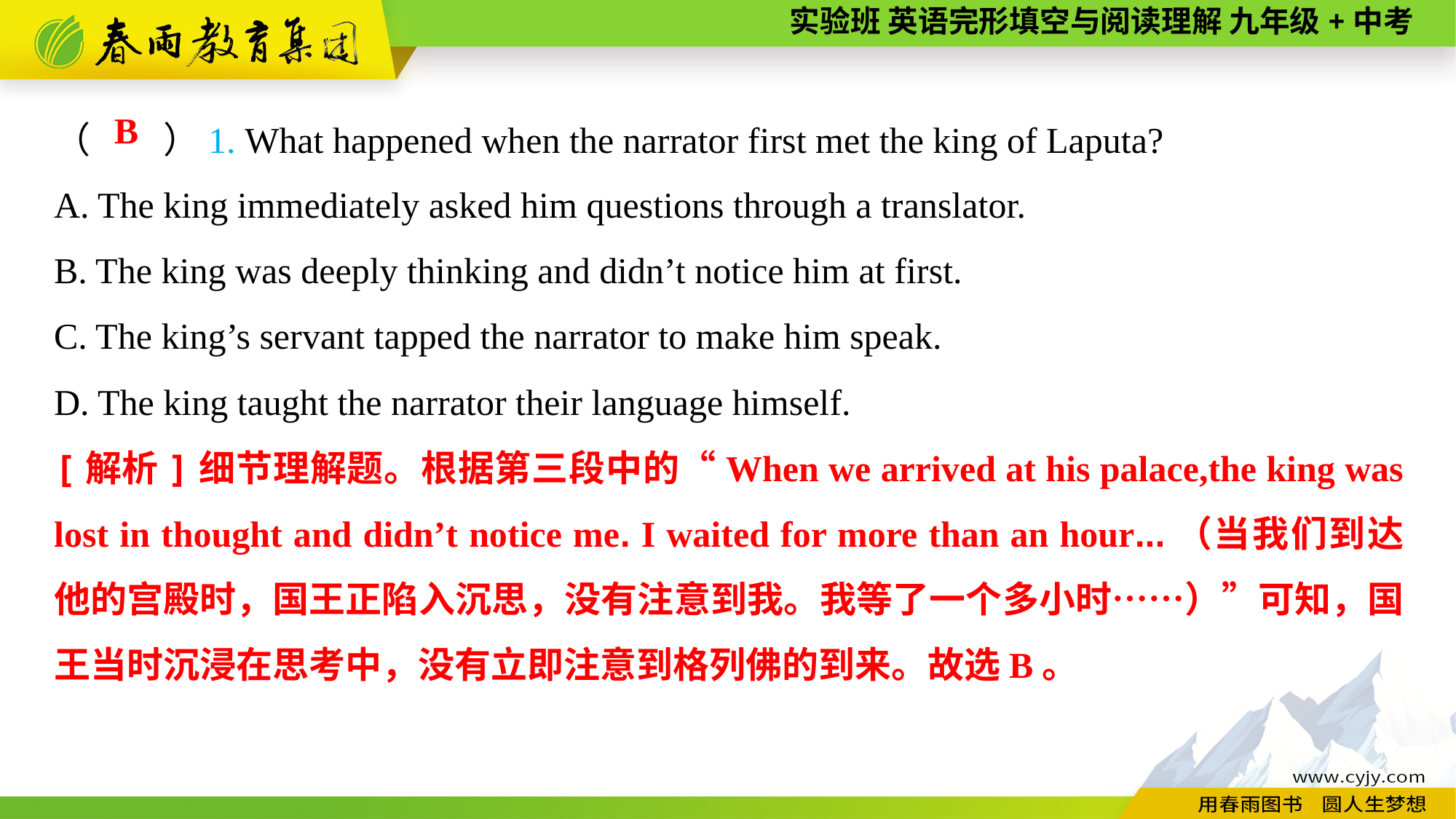

（　　）1. What happened when the narrator first met the king of Laputa?
A. The king immediately asked him questions through a translator.
B. The king was deeply thinking and didn’t notice him at first.
C. The king’s servant tapped the narrator to make him speak.
D. The king taught the narrator their language himself.
B
[解析]细节理解题。根据第三段中的“When we arrived at his palace,the king was lost in thought and didn’t notice me. I waited for more than an hour...（当我们到达他的宫殿时，国王正陷入沉思，没有注意到我。我等了一个多小时……）”可知，国王当时沉浸在思考中，没有立即注意到格列佛的到来。故选B。